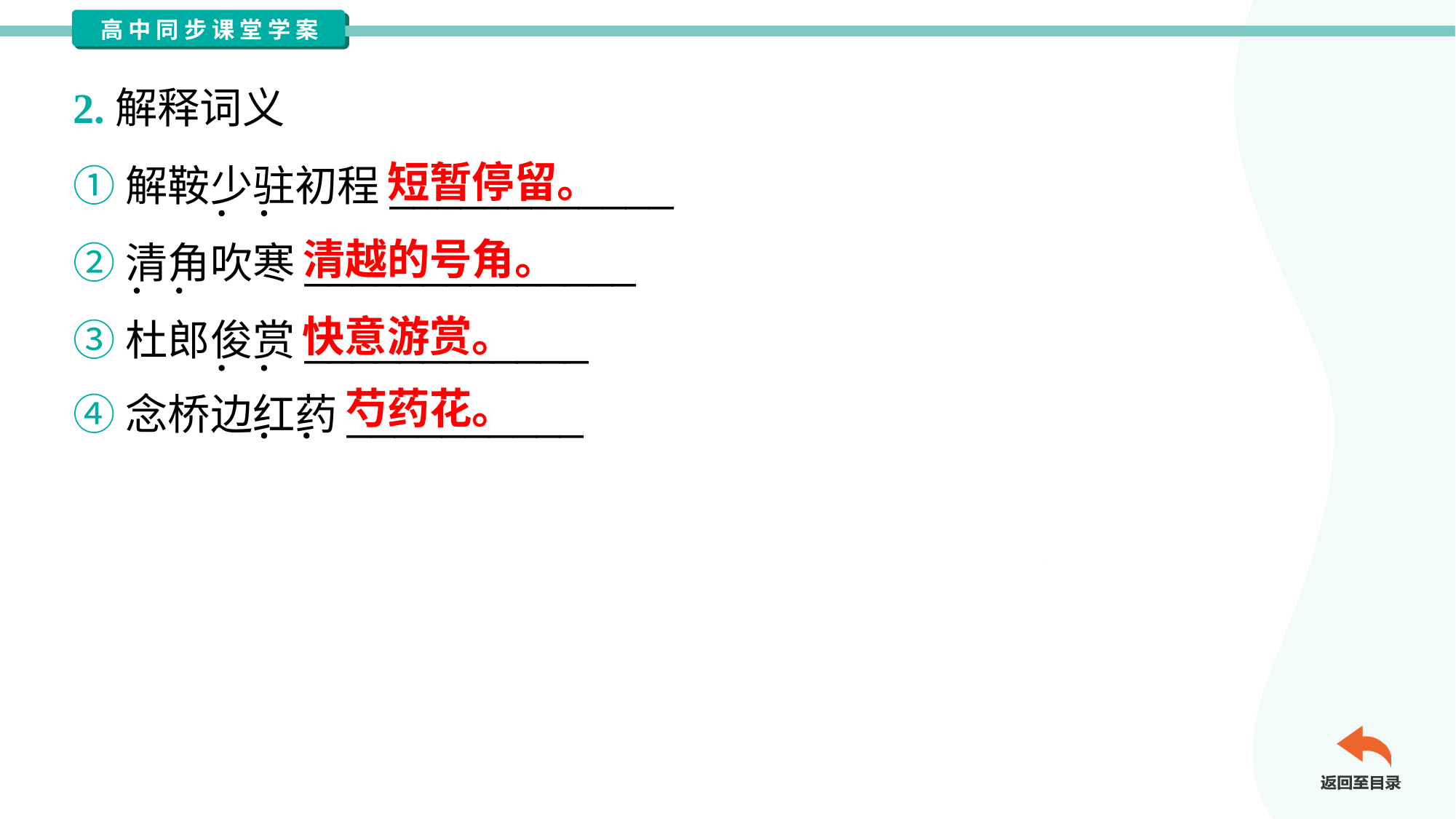

2.解释词义
短暂停留。
①解鞍少驻初程____________
②清角吹寒______________
③杜郎俊赏____________
④念桥边红药__________
清越的号角。

快意游赏。

芍药花。